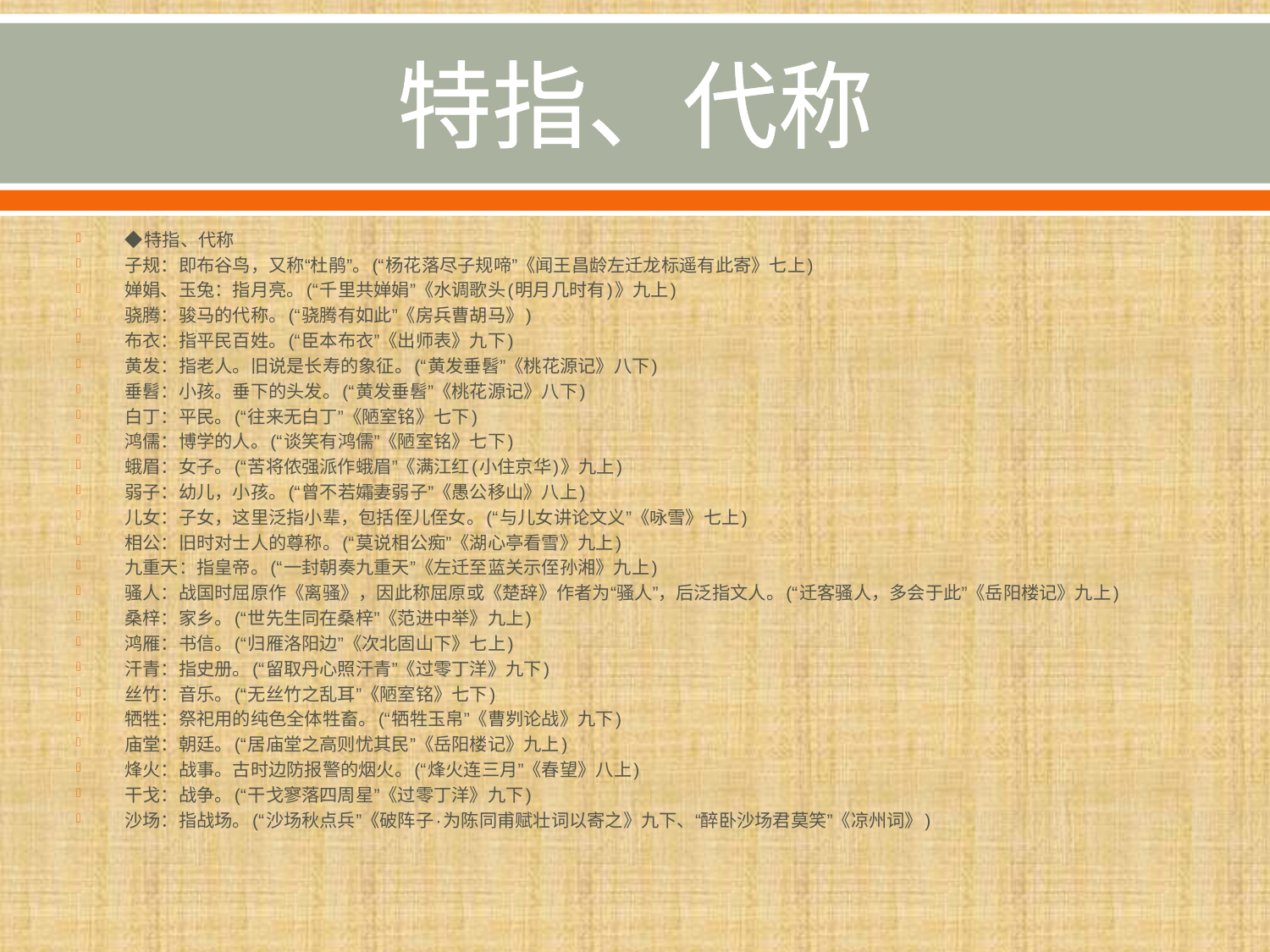

# 特指、代称
◆特指、代称
子规：即布谷鸟，又称“杜鹃”。(“杨花落尽子规啼”《闻王昌龄左迁龙标遥有此寄》七上)
婵娟、玉兔：指月亮。(“千里共婵娟”《水调歌头(明月几时有)》九上)
骁腾：骏马的代称。(“骁腾有如此”《房兵曹胡马》)
布衣：指平民百姓。(“臣本布衣”《出师表》九下)
黄发：指老人。旧说是长寿的象征。(“黄发垂髫”《桃花源记》八下)
垂髫：小孩。垂下的头发。(“黄发垂髫”《桃花源记》八下)
白丁：平民。(“往来无白丁”《陋室铭》七下)
鸿儒：博学的人。(“谈笑有鸿儒”《陋室铭》七下)
蛾眉：女子。(“苦将侬强派作蛾眉”《满江红(小住京华)》九上)
弱子：幼儿，小孩。(“曾不若孀妻弱子”《愚公移山》八上)
儿女：子女，这里泛指小辈，包括侄儿侄女。(“与儿女讲论文义”《咏雪》七上)
相公：旧时对士人的尊称。(“莫说相公痴”《湖心亭看雪》九上)
九重天：指皇帝。(“一封朝奏九重天”《左迁至蓝关示侄孙湘》九上)
骚人：战国时屈原作《离骚》，因此称屈原或《楚辞》作者为“骚人”，后泛指文人。(“迁客骚人，多会于此”《岳阳楼记》九上)
桑梓：家乡。(“世先生同在桑梓”《范进中举》九上)
鸿雁：书信。(“归雁洛阳边”《次北固山下》七上)
汗青：指史册。(“留取丹心照汗青”《过零丁洋》九下)
丝竹：音乐。(“无丝竹之乱耳”《陋室铭》七下)
牺牲：祭祀用的纯色全体牲畜。(“牺牲玉帛”《曹刿论战》九下)
庙堂：朝廷。(“居庙堂之高则忧其民”《岳阳楼记》九上)
烽火：战事。古时边防报警的烟火。(“烽火连三月”《春望》八上)
干戈：战争。(“干戈寥落四周星”《过零丁洋》九下)
沙场：指战场。(“沙场秋点兵”《破阵子·为陈同甫赋壮词以寄之》九下、“醉卧沙场君莫笑”《凉州词》)